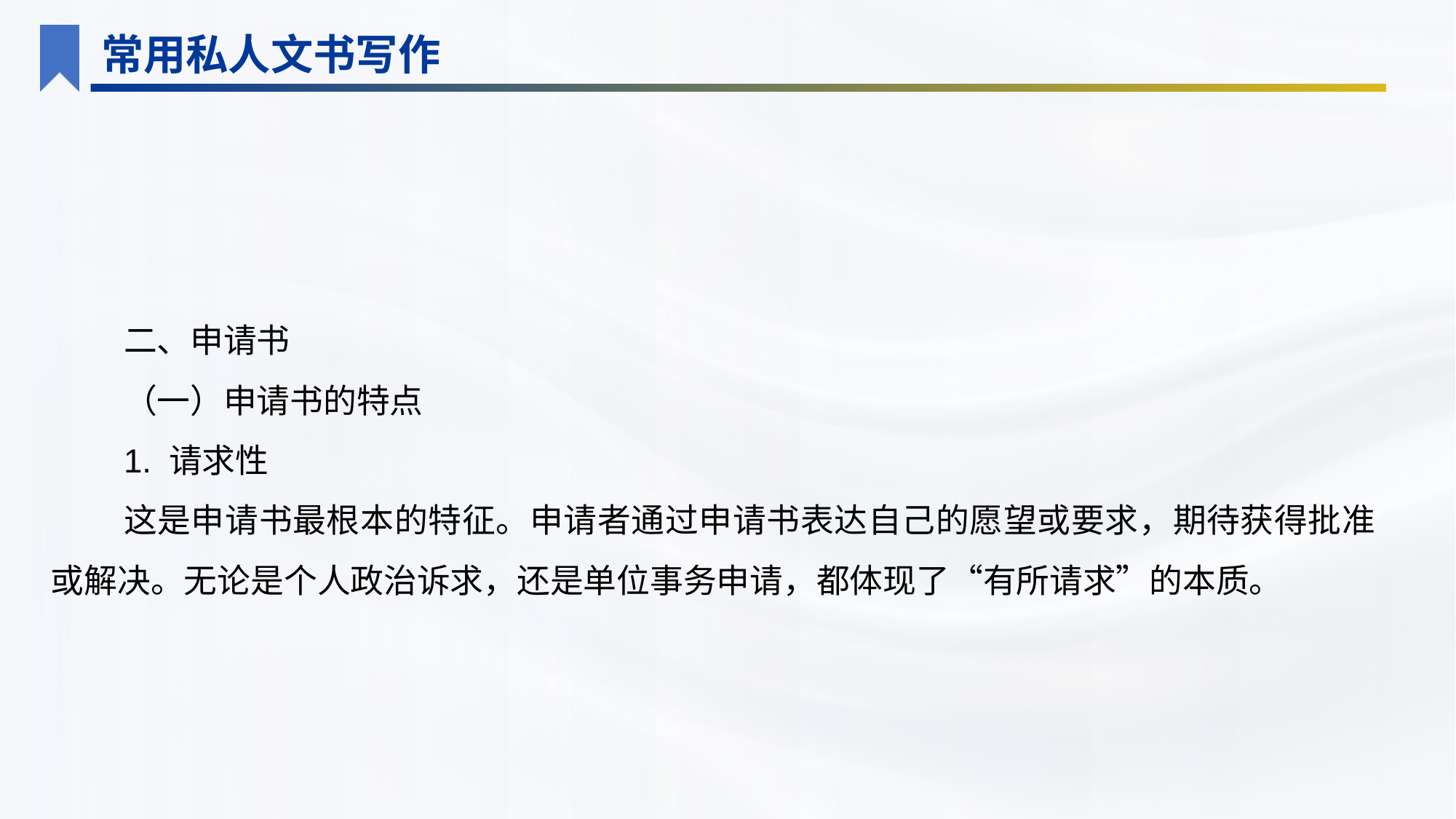

常用私人文书写作
二、申请书
（一）申请书的特点
1. 请求性
这是申请书最根本的特征。申请者通过申请书表达自己的愿望或要求，期待获得批准或解决。无论是个人政治诉求，还是单位事务申请，都体现了“有所请求”的本质。